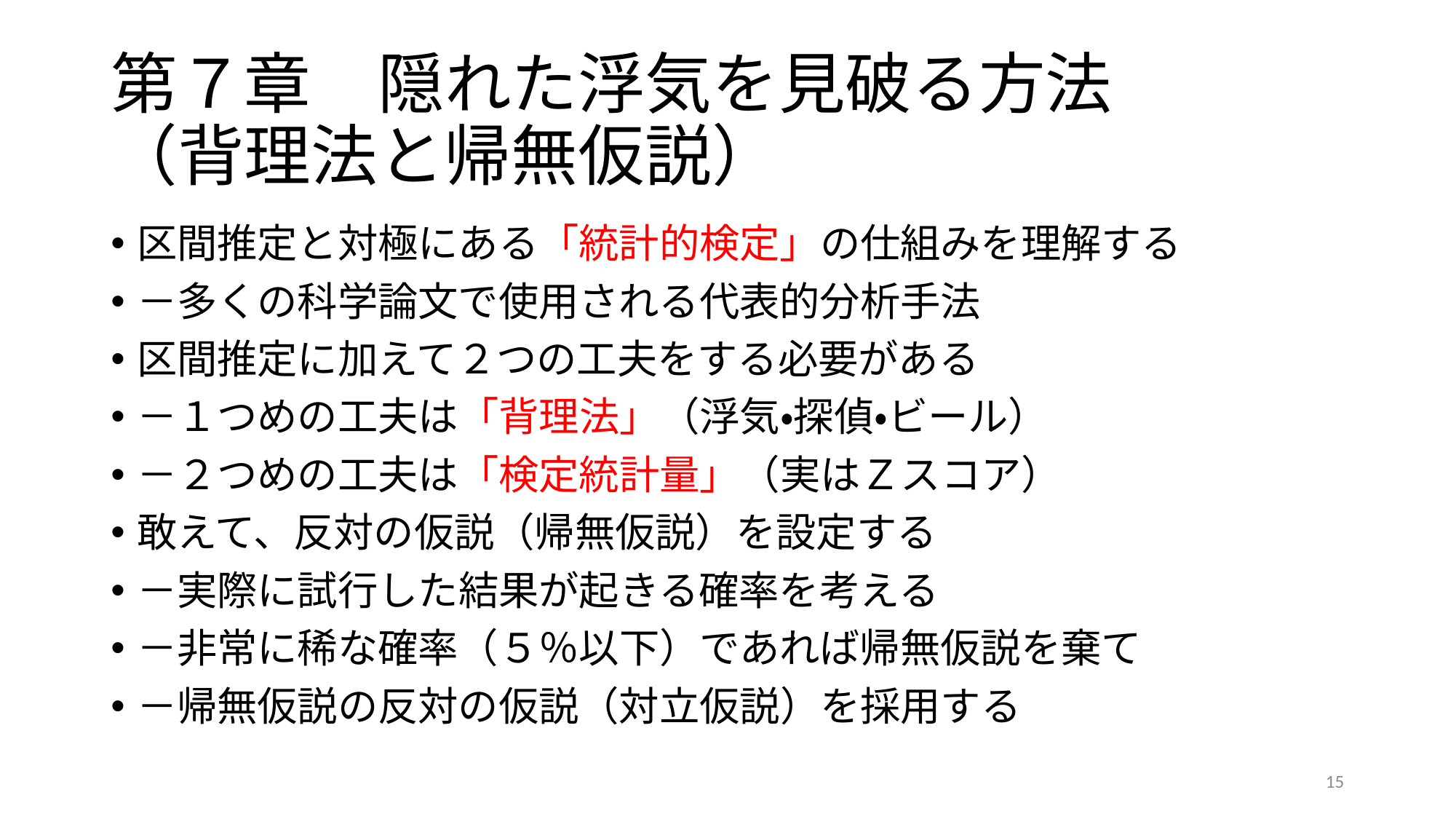

# 第７章　隠れた浮気を見破る方法 （背理法と帰無仮説）
区間推定と対極にある「統計的検定」の仕組みを理解する
－多くの科学論文で使用される代表的分析手法
区間推定に加えて２つの工夫をする必要がある
－１つめの工夫は「背理法」（浮気・探偵・ビール）
－２つめの工夫は「検定統計量」（実はＺスコア）
敢えて、反対の仮説（帰無仮説）を設定する
－実際に試行した結果が起きる確率を考える
－非常に稀な確率（５％以下）であれば帰無仮説を棄て
－帰無仮説の反対の仮説（対立仮説）を採用する
15